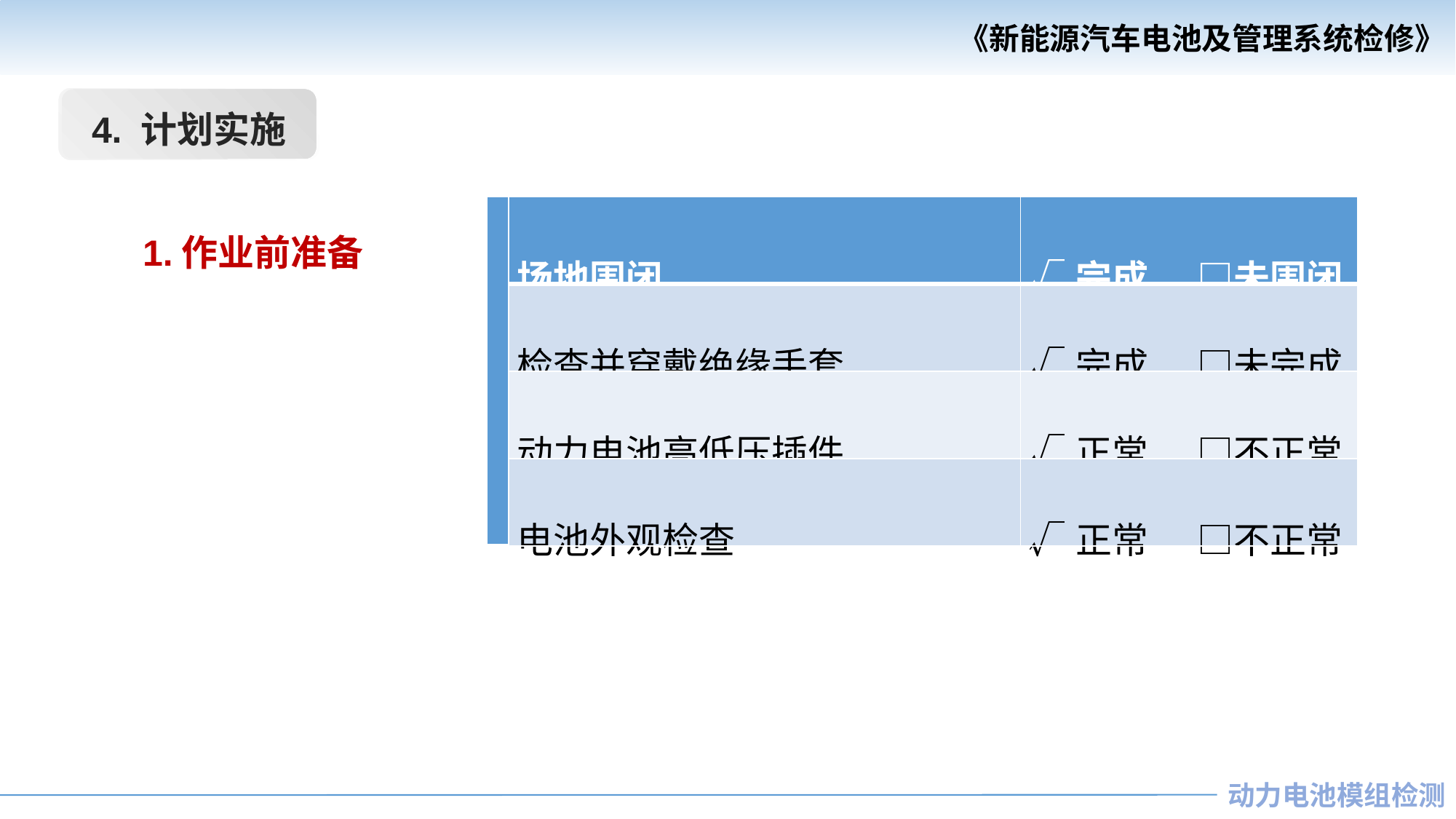

4. 计划实施
|  | 场地围闭 | √完成 □未围闭 |
| --- | --- | --- |
|  | 检查并穿戴绝缘手套 | √完成 □未完成 |
|  | 动力电池高低压插件 | √正常 □不正常 |
|  | 电池外观检查 | √正常 □不正常 |
1.作业前准备